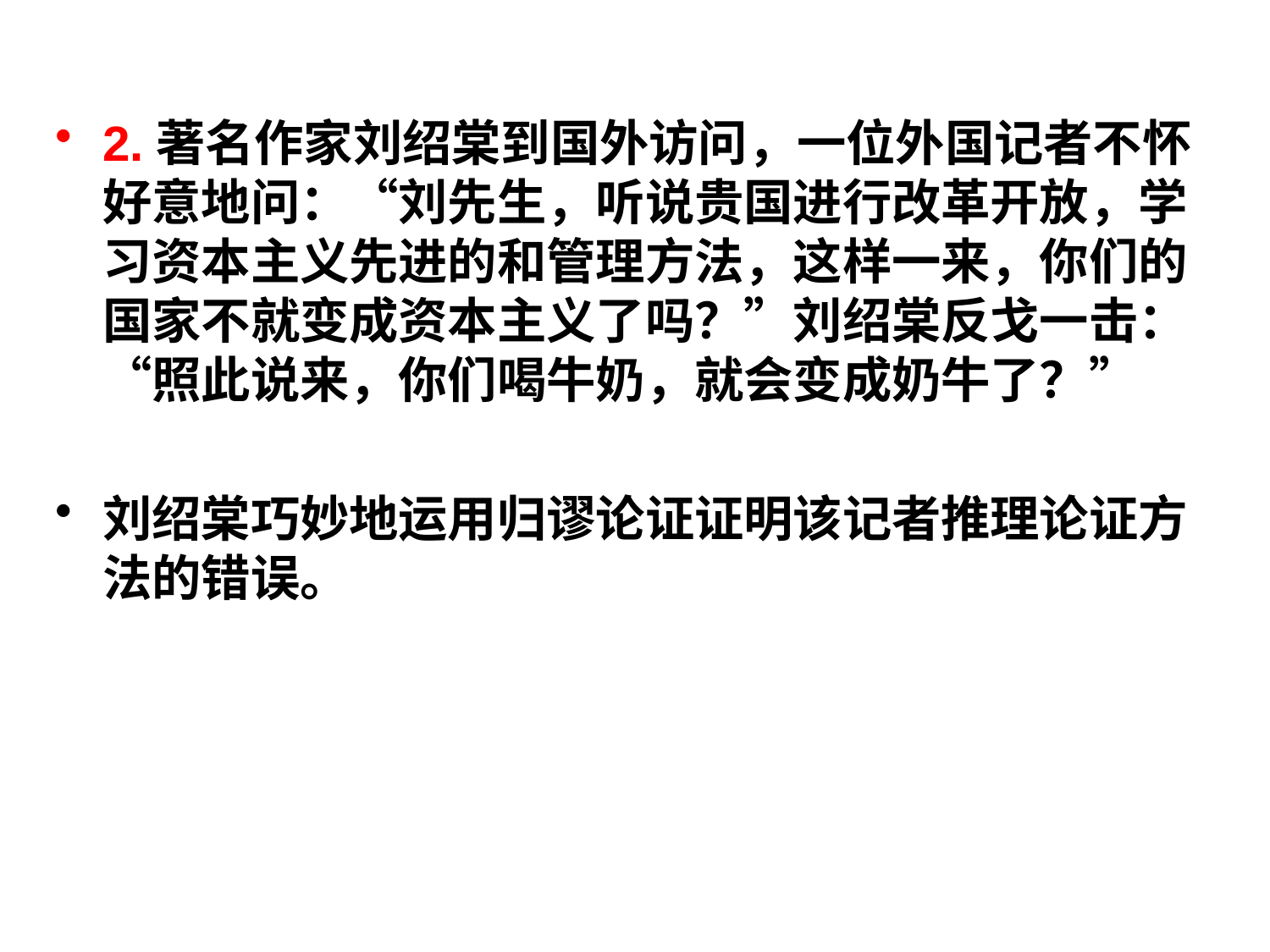

2.著名作家刘绍棠到国外访问，一位外国记者不怀好意地问：“刘先生，听说贵国进行改革开放，学习资本主义先进的和管理方法，这样一来，你们的国家不就变成资本主义了吗？”刘绍棠反戈一击：“照此说来，你们喝牛奶，就会变成奶牛了？”

刘绍棠巧妙地运用归谬论证证明该记者推理论证方法的错误。